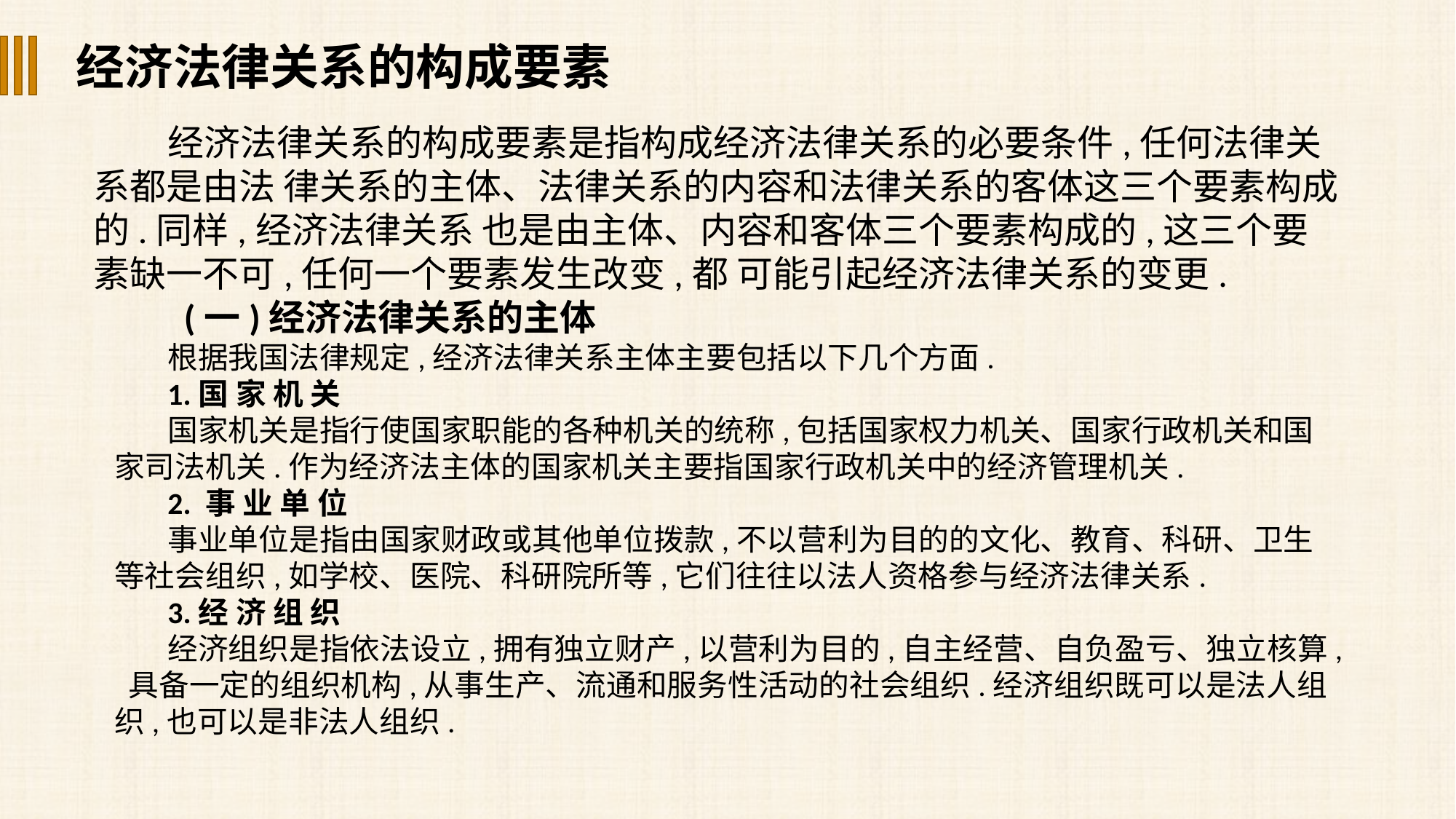

经济法律关系的构成要素

经济法律关系的构成要素是指构成经济法律关系的必要条件,任何法律关系都是由法 律关系的主体、法律关系的内容和法律关系的客体这三个要素构成的.同样,经济法律关系 也是由主体、内容和客体三个要素构成的,这三个要素缺一不可,任何一个要素发生改变,都 可能引起经济法律关系的变更.
  (一)经济法律关系的主体
根据我国法律规定,经济法律关系主体主要包括以下几个方面.
1.国 家 机 关
国家机关是指行使国家职能的各种机关的统称,包括国家权力机关、国家行政机关和国 家司法机关.作为经济法主体的国家机关主要指国家行政机关中的经济管理机关.
2. 事 业 单 位
事业单位是指由国家财政或其他单位拨款,不以营利为目的的文化、教育、科研、卫生等社会组织,如学校、医院、科研院所等,它们往往以法人资格参与经济法律关系.
3.经 济 组 织
经济组织是指依法设立,拥有独立财产,以营利为目的,自主经营、自负盈亏、独立核算, 具备一定的组织机构,从事生产、流通和服务性活动的社会组织.经济组织既可以是法人组织,也可以是非法人组织.